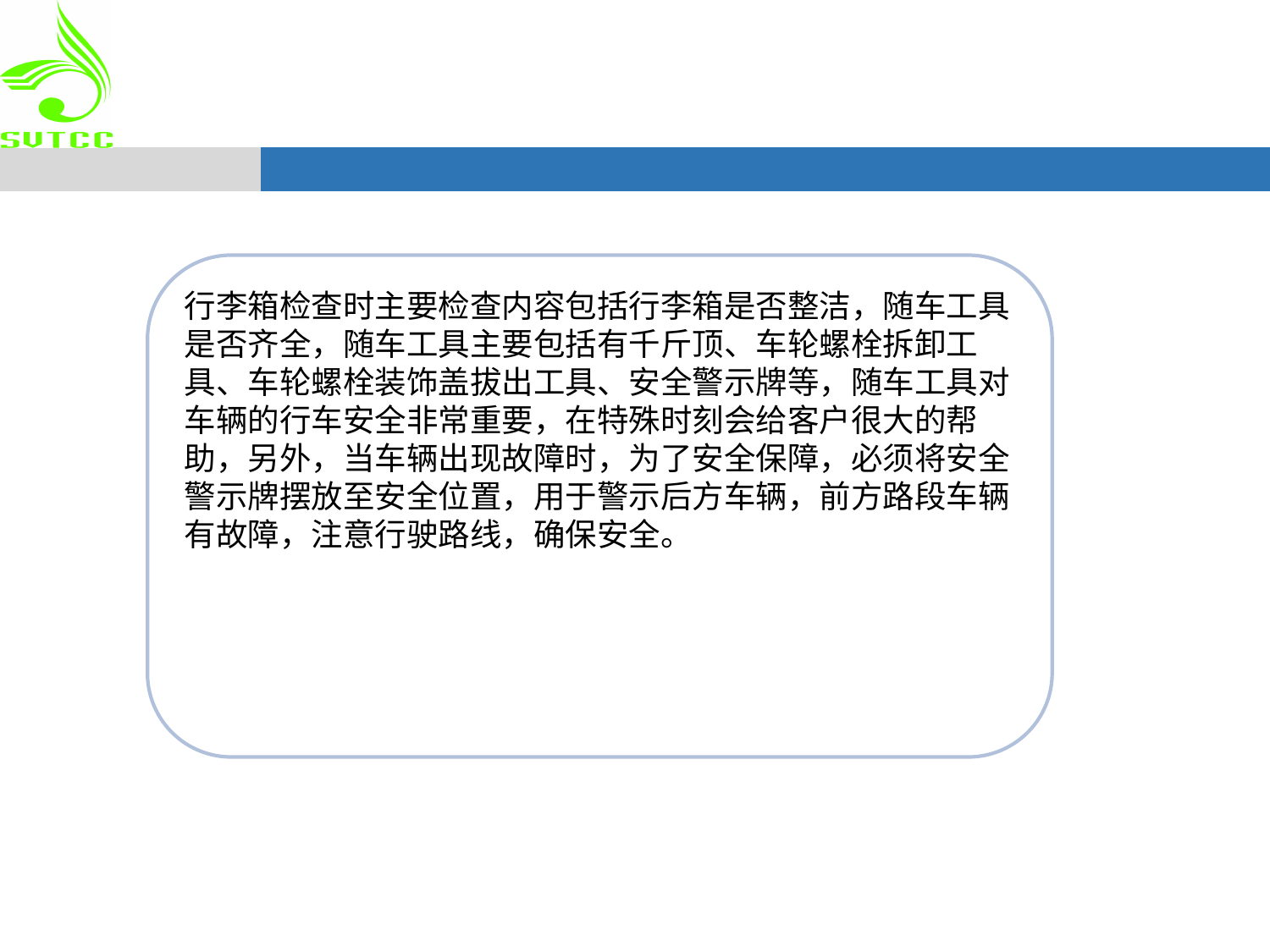

行李箱检查时主要检查内容包括行李箱是否整洁，随车工具是否齐全，随车工具主要包括有千斤顶、车轮螺栓拆卸工具、车轮螺栓装饰盖拔出工具、安全警示牌等，随车工具对车辆的行车安全非常重要，在特殊时刻会给客户很大的帮助，另外，当车辆出现故障时，为了安全保障，必须将安全警示牌摆放至安全位置，用于警示后方车辆，前方路段车辆有故障，注意行驶路线，确保安全。